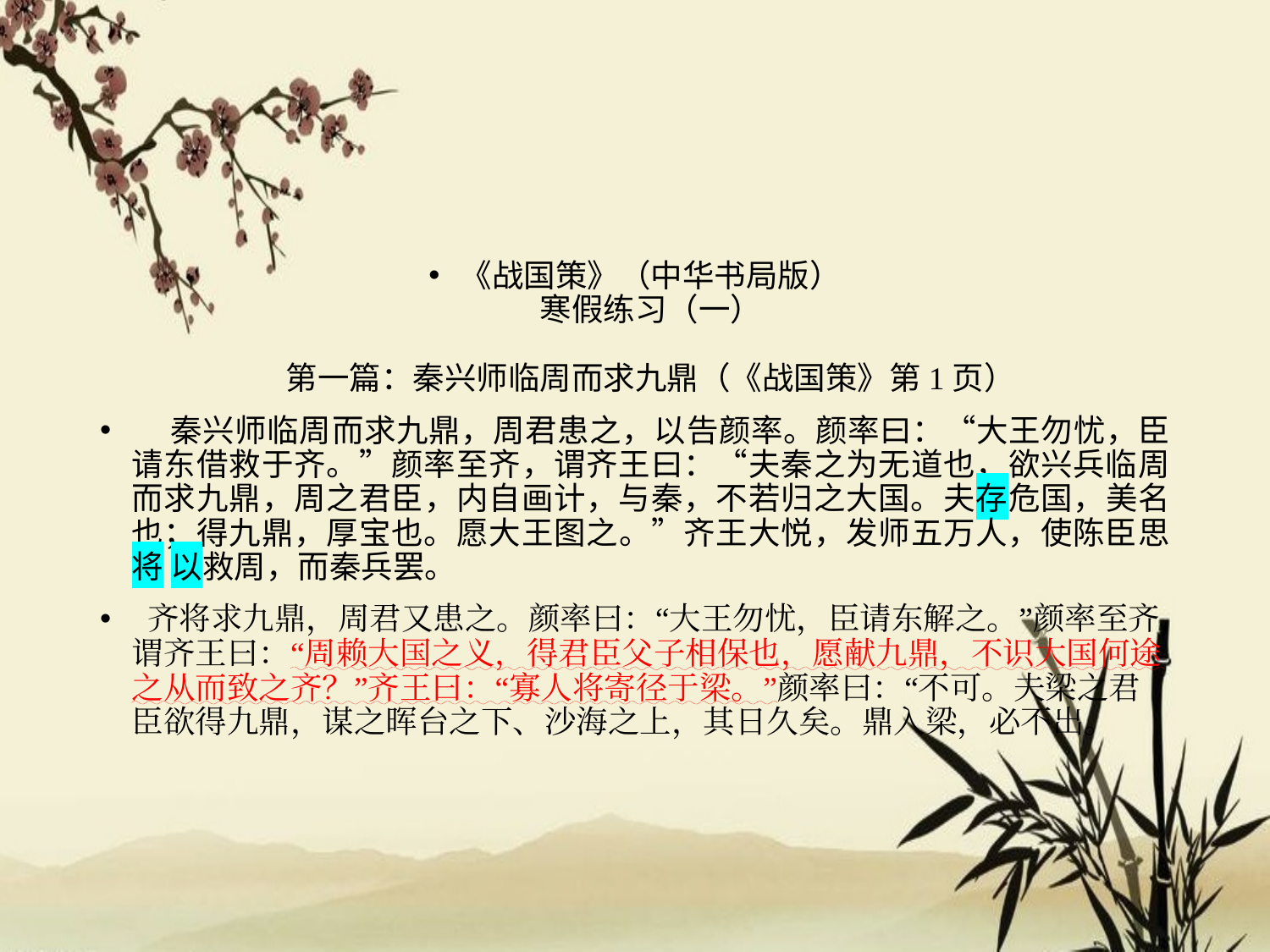

#
《战国策》（中华书局版）
寒假练习（一）
第一篇：秦兴师临周而求九鼎（《战国策》第1页）
    秦兴师临周而求九鼎，周君患之，以告颜率。颜率曰：“大王勿忧，臣请东借救于齐。”颜率至齐，谓齐王曰：“夫秦之为无道也，欲兴兵临周而求九鼎，周之君臣，内自画计，与秦，不若归之大国。夫存危国，美名也；得九鼎，厚宝也。愿大王图之。”齐王大悦，发师五万人，使陈臣思将 以救周，而秦兵罢。
 齐将求九鼎，周君又患之。颜率曰：“大王勿忧，臣请东解之。”颜率至齐，谓齐王曰：“周赖大国之义，得君臣父子相保也，愿献九鼎，不识大国何途之从而致之齐？”齐王曰：“寡人将寄径于梁。”颜率曰：“不可。夫梁之君臣欲得九鼎，谋之晖台之下、沙海之上，其日久矣。鼎入梁，必不出。